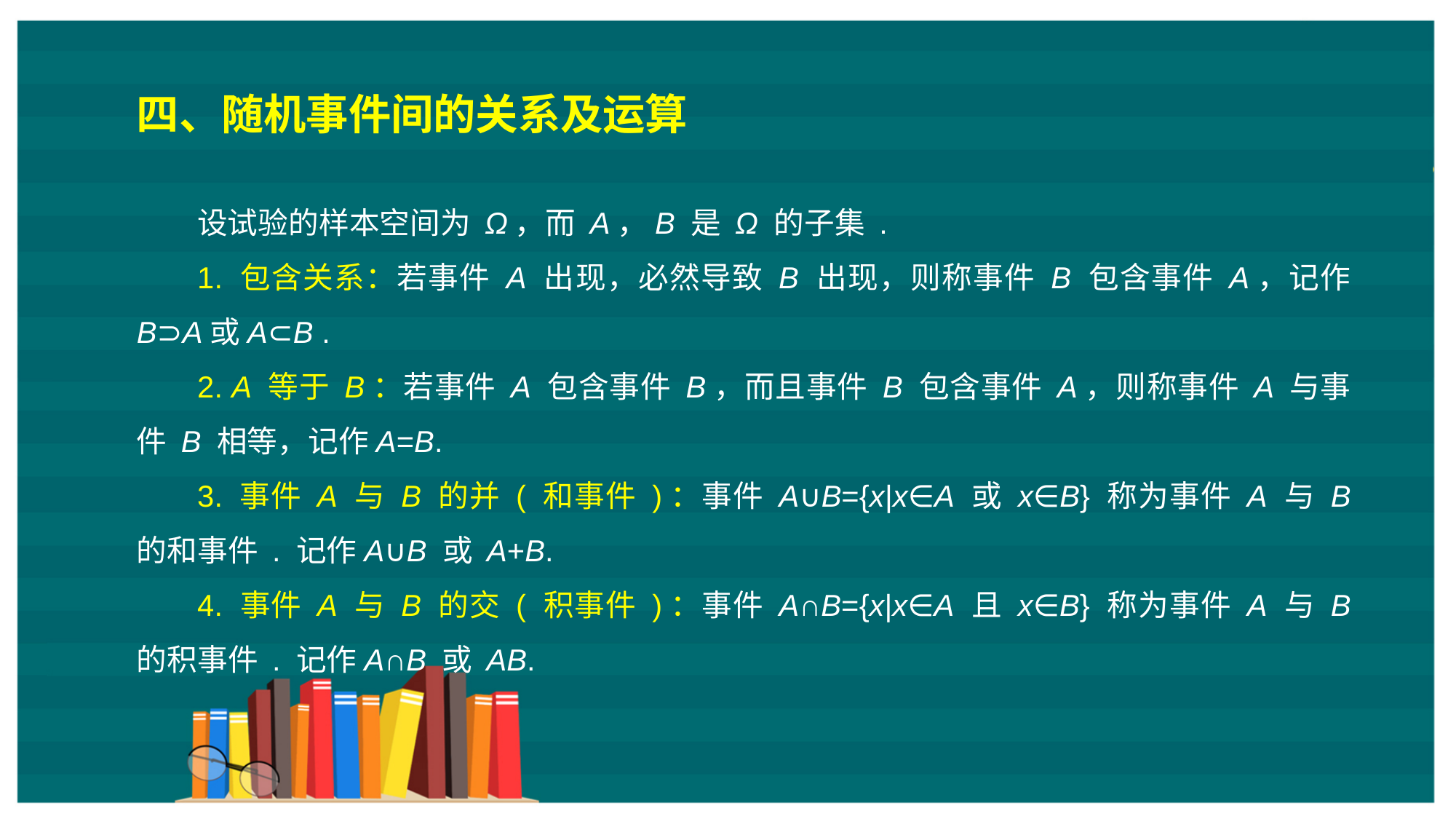

四、随机事件间的关系及运算
设试验的样本空间为 Ω，而 A，B 是 Ω 的子集 .
1. 包含关系：若事件 A 出现，必然导致 B 出现，则称事件 B 包含事件 A，记作 B⊃A或A⊂B .
2. A 等于 B：若事件 A 包含事件 B，而且事件 B 包含事件 A，则称事件 A 与事件 B 相等，记作A=B.
3. 事件 A 与 B 的并 ( 和事件 )：事件 A∪B={x|x∈A 或 x∈B} 称为事件 A 与 B 的和事件 . 记作A∪B 或 A+B.
4. 事件 A 与 B 的交 ( 积事件 )：事件 A∩B={x|x∈A 且 x∈B} 称为事件 A 与 B 的积事件 . 记作A∩B 或 AB.